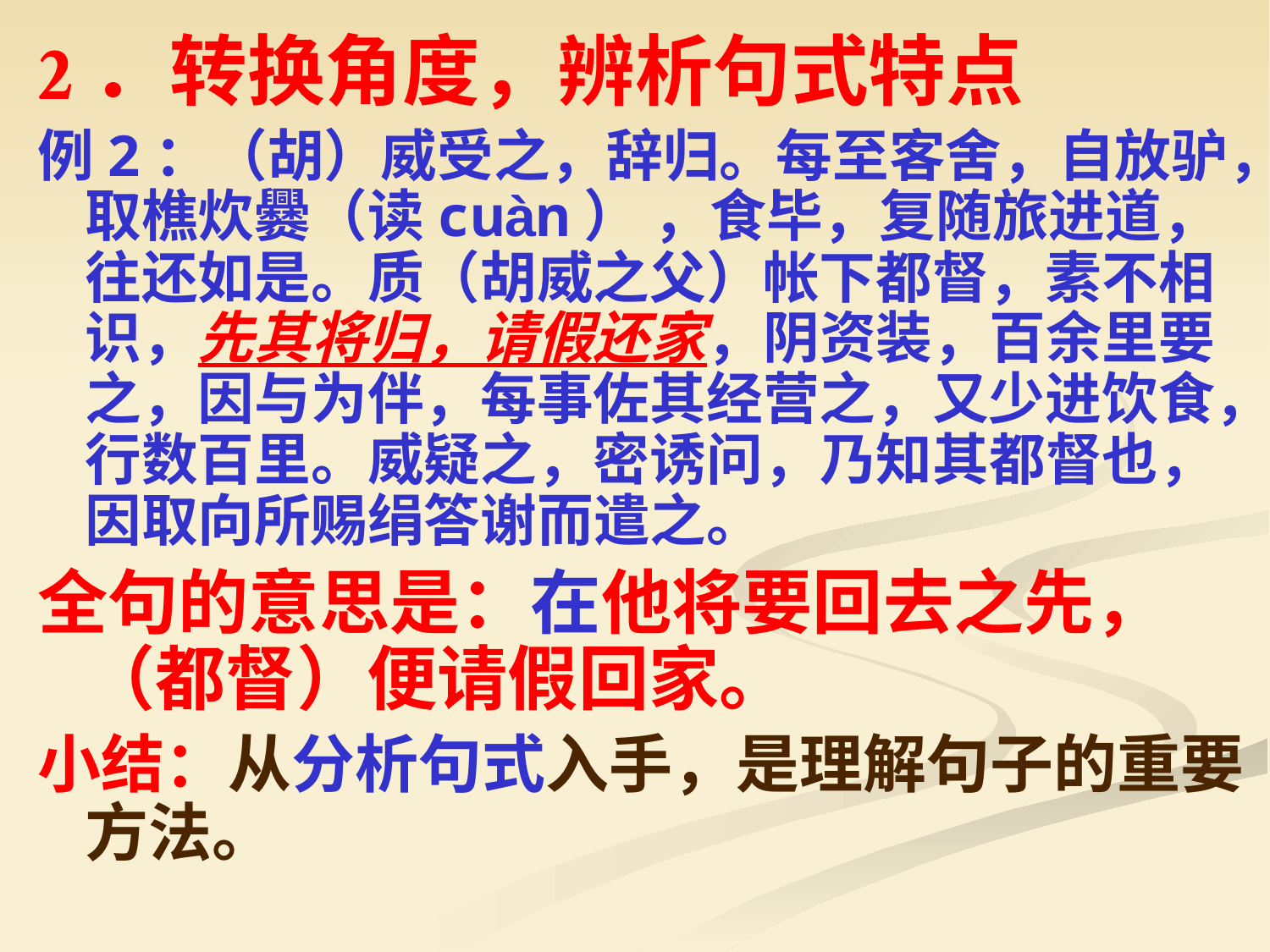

2．转换角度，辨析句式特点
例2：（胡）威受之，辞归。每至客舍，自放驴，取樵炊爨（读cuàn） ，食毕，复随旅进道，往还如是。质（胡威之父）帐下都督，素不相识，先其将归，请假还家，阴资装，百余里要之，因与为伴，每事佐其经营之，又少进饮食，行数百里。威疑之，密诱问，乃知其都督也，因取向所赐绢答谢而遣之。
全句的意思是：在他将要回去之先，（都督）便请假回家。
小结：从分析句式入手，是理解句子的重要方法。